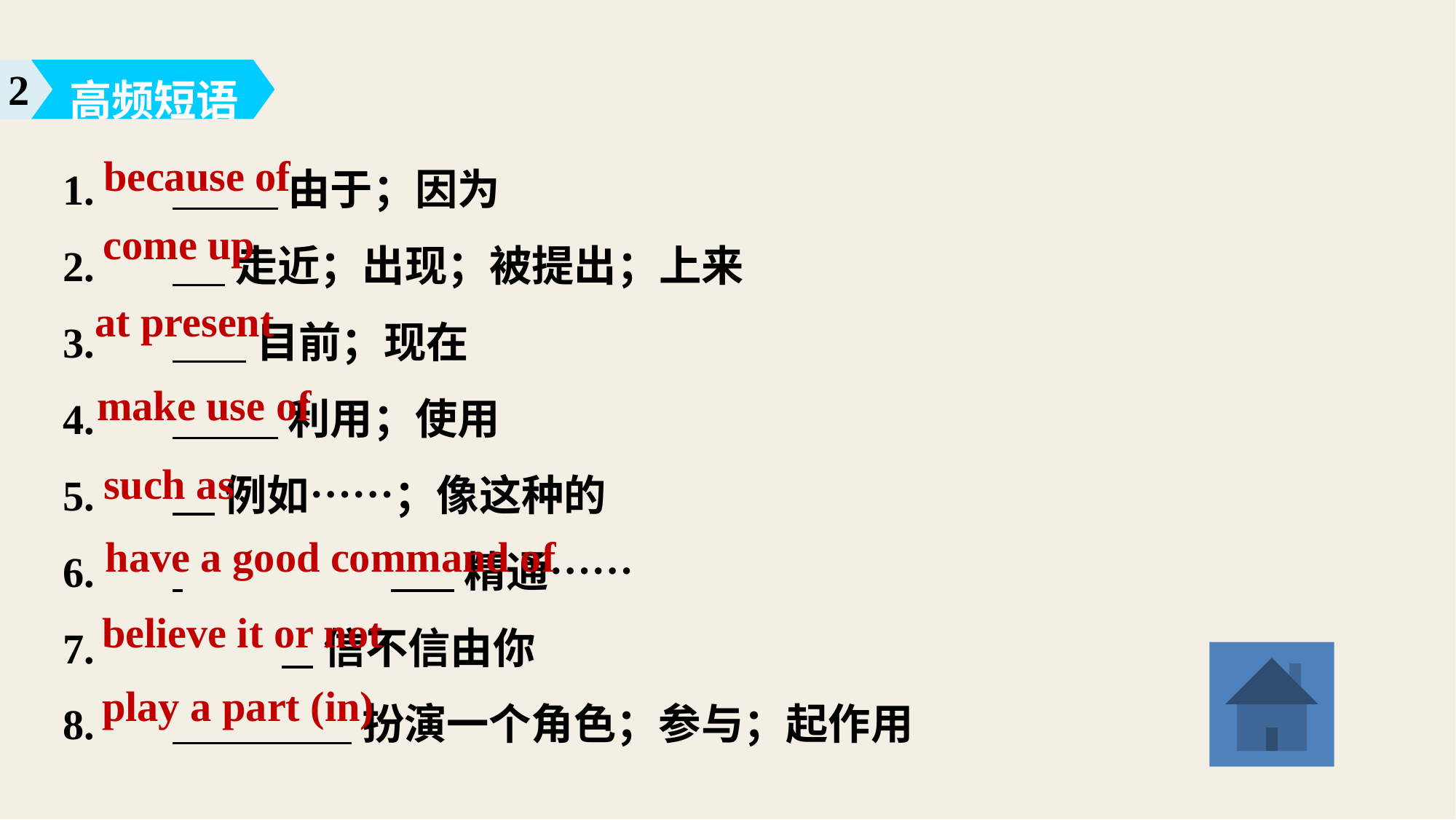

高频短语

2
1.	          由于；因为
2.	     走近；出现；被提出；上来
3.	       目前；现在
4.	          利用；使用
5.	    例如……；像这种的
6.	 		      精通……
7.		   信不信由你
8.	                 扮演一个角色；参与；起作用
because of
come up
at present
make use of
such as
have a good command of
believe it or not

play a part (in)